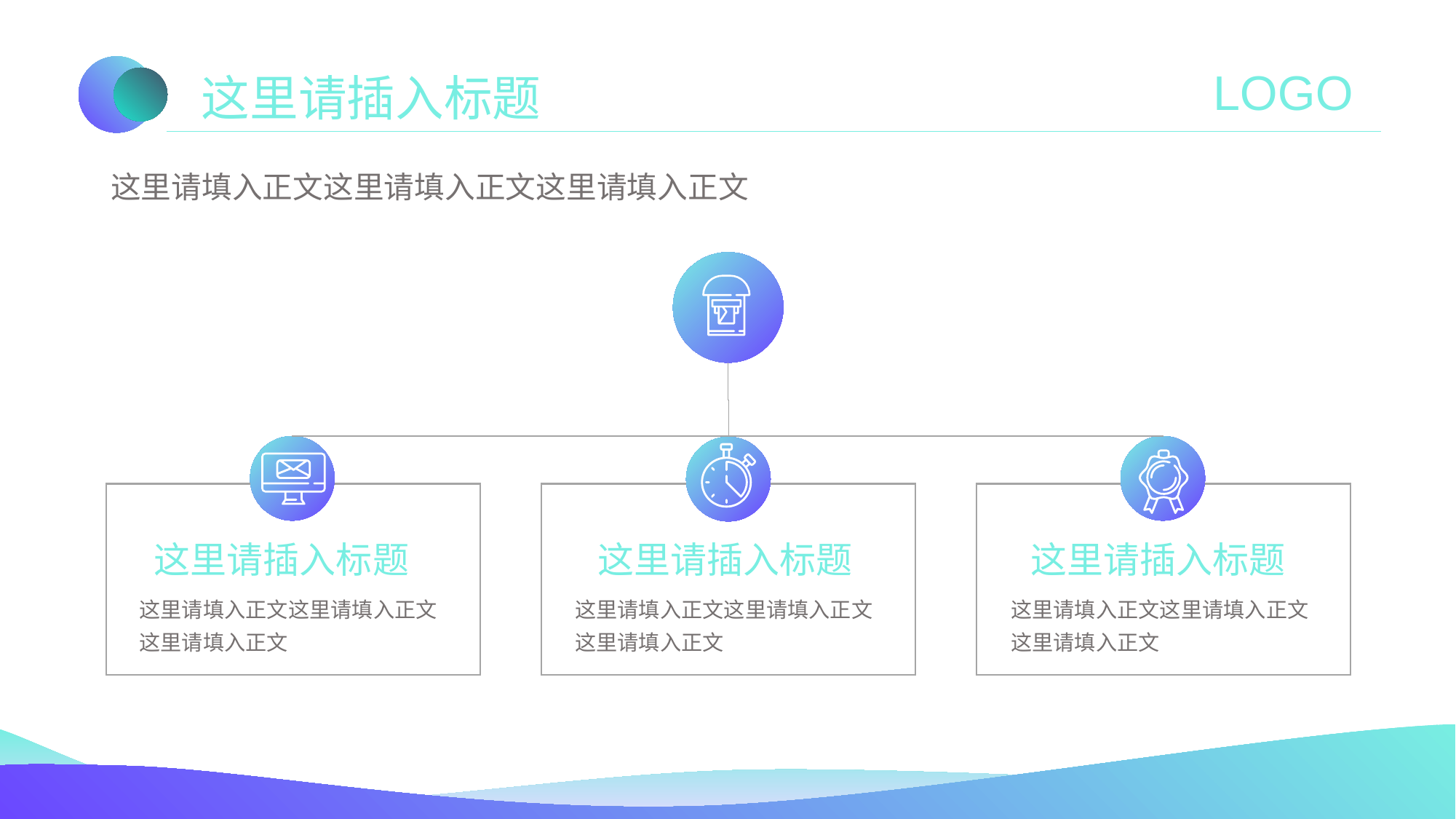

LOGO
这里请插入标题
这里请填入正文这里请填入正文这里请填入正文

这里请插入标题
这里请插入标题
这里请插入标题
这里请填入正文这里请填入正文这里请填入正文
这里请填入正文这里请填入正文这里请填入正文
这里请填入正文这里请填入正文这里请填入正文